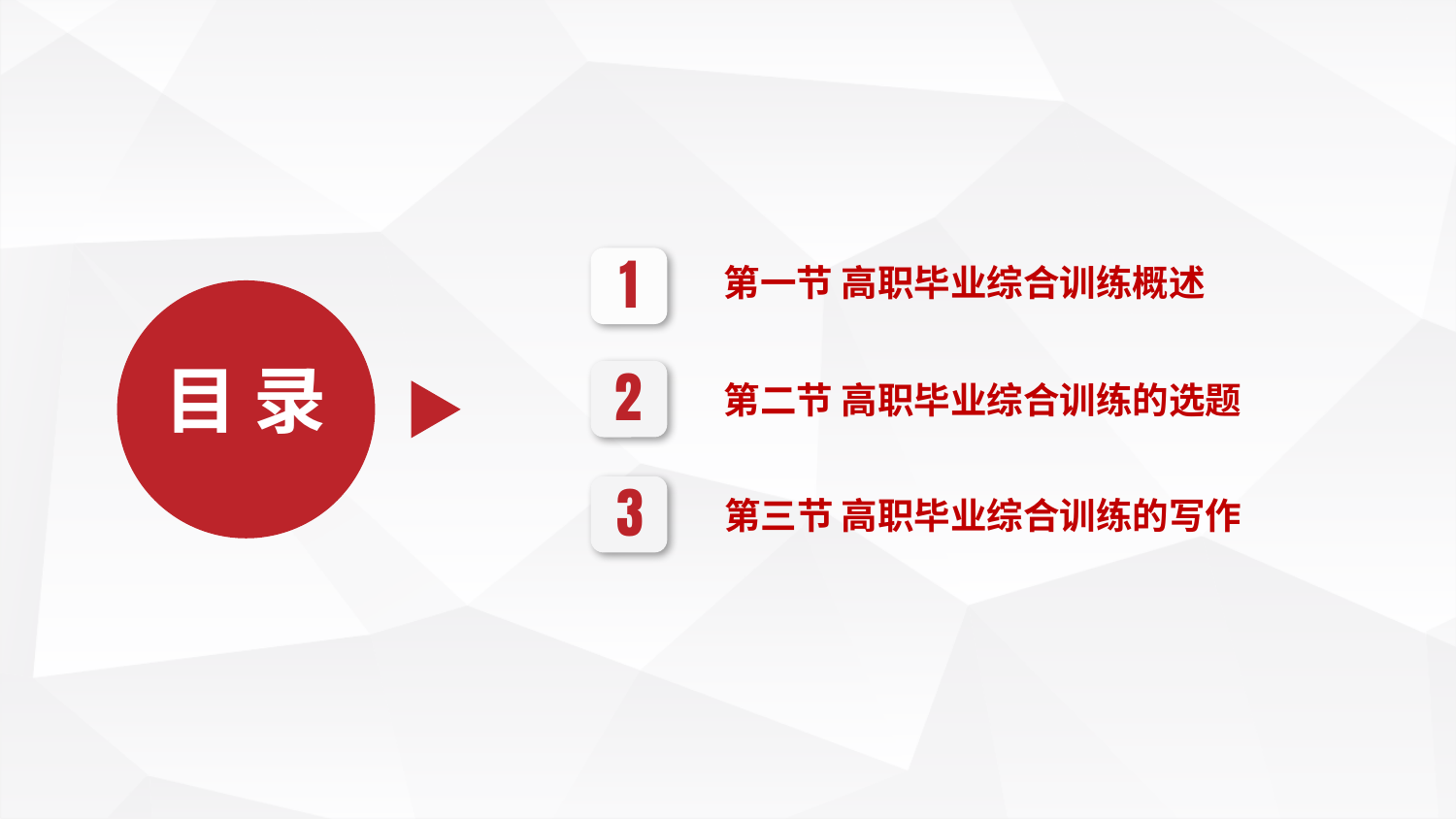

1

第一节 高职毕业综合训练概述

目 录
2

第二节 高职毕业综合训练的选题

3

第三节 高职毕业综合训练的写作